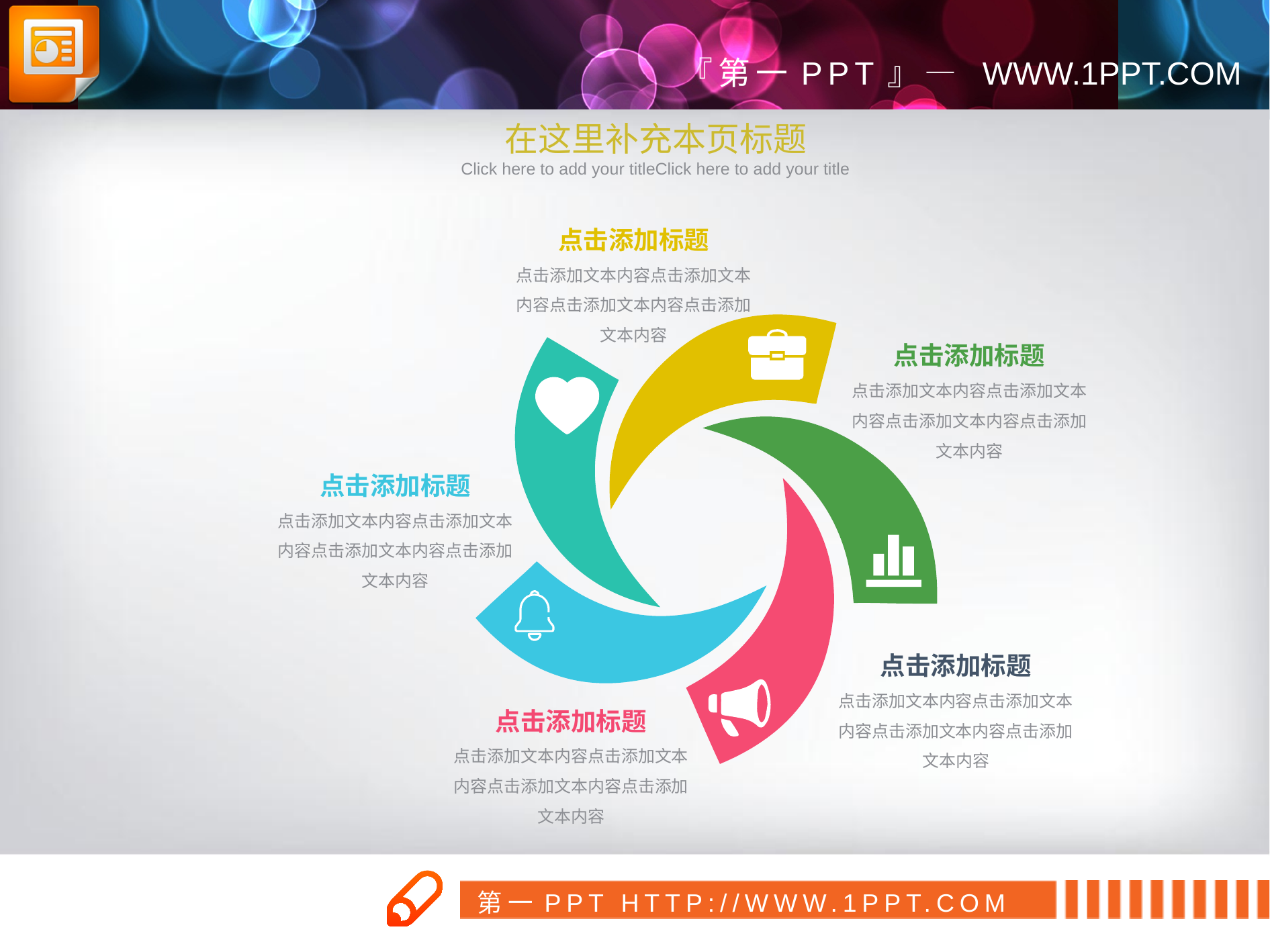

在这里补充本页标题
Click here to add your titleClick here to add your title
点击添加标题
点击添加文本内容点击添加文本内容点击添加文本内容点击添加文本内容

点击添加标题
点击添加文本内容点击添加文本内容点击添加文本内容点击添加文本内容
点击添加标题
点击添加文本内容点击添加文本内容点击添加文本内容点击添加文本内容
点击添加标题
点击添加文本内容点击添加文本内容点击添加文本内容点击添加文本内容
点击添加标题
点击添加文本内容点击添加文本内容点击添加文本内容点击添加文本内容